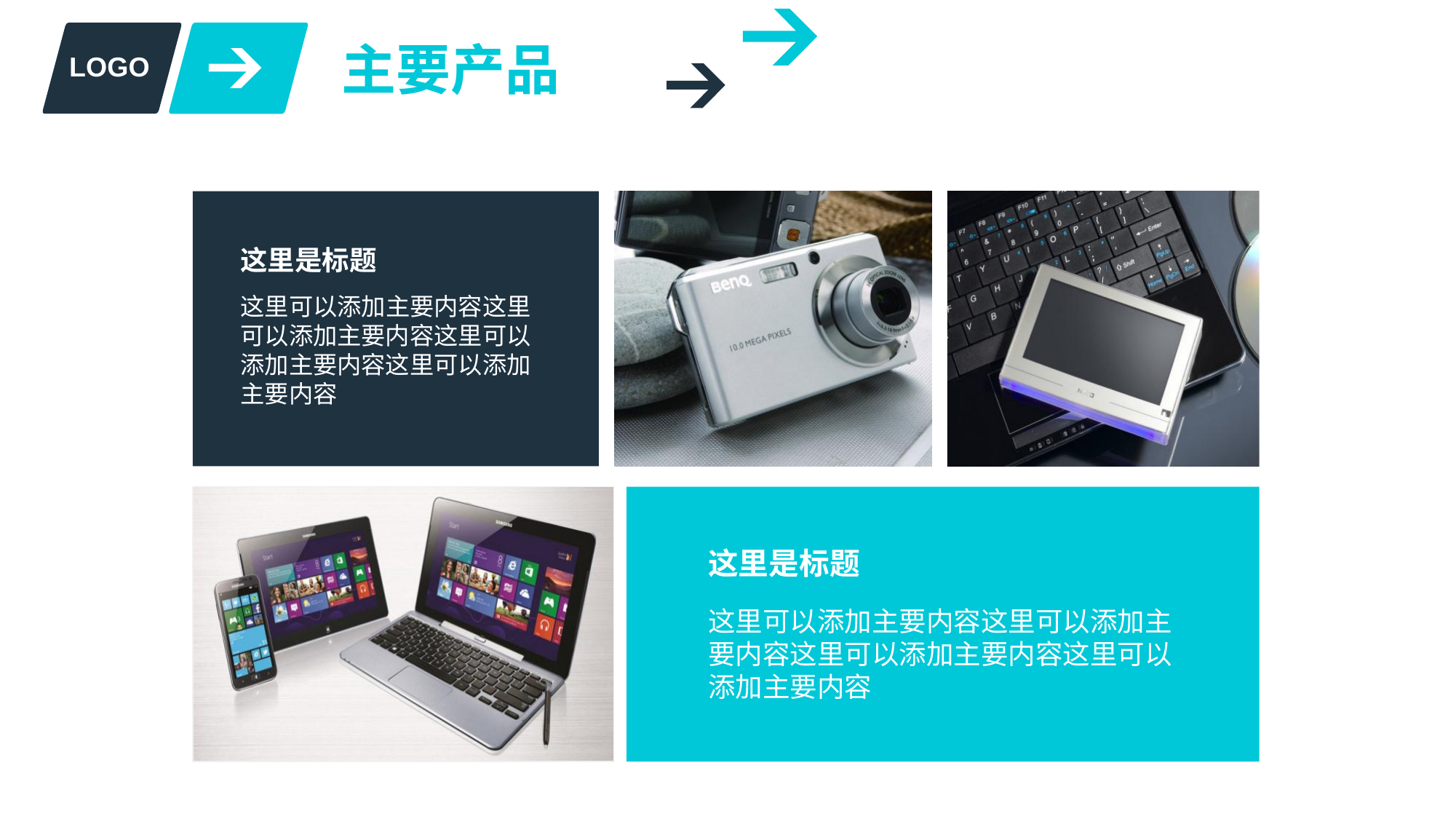

主要产品
LOGO

这里是标题
这里可以添加主要内容这里可以添加主要内容这里可以添加主要内容这里可以添加主要内容

这里是标题
这里可以添加主要内容这里可以添加主要内容这里可以添加主要内容这里可以添加主要内容